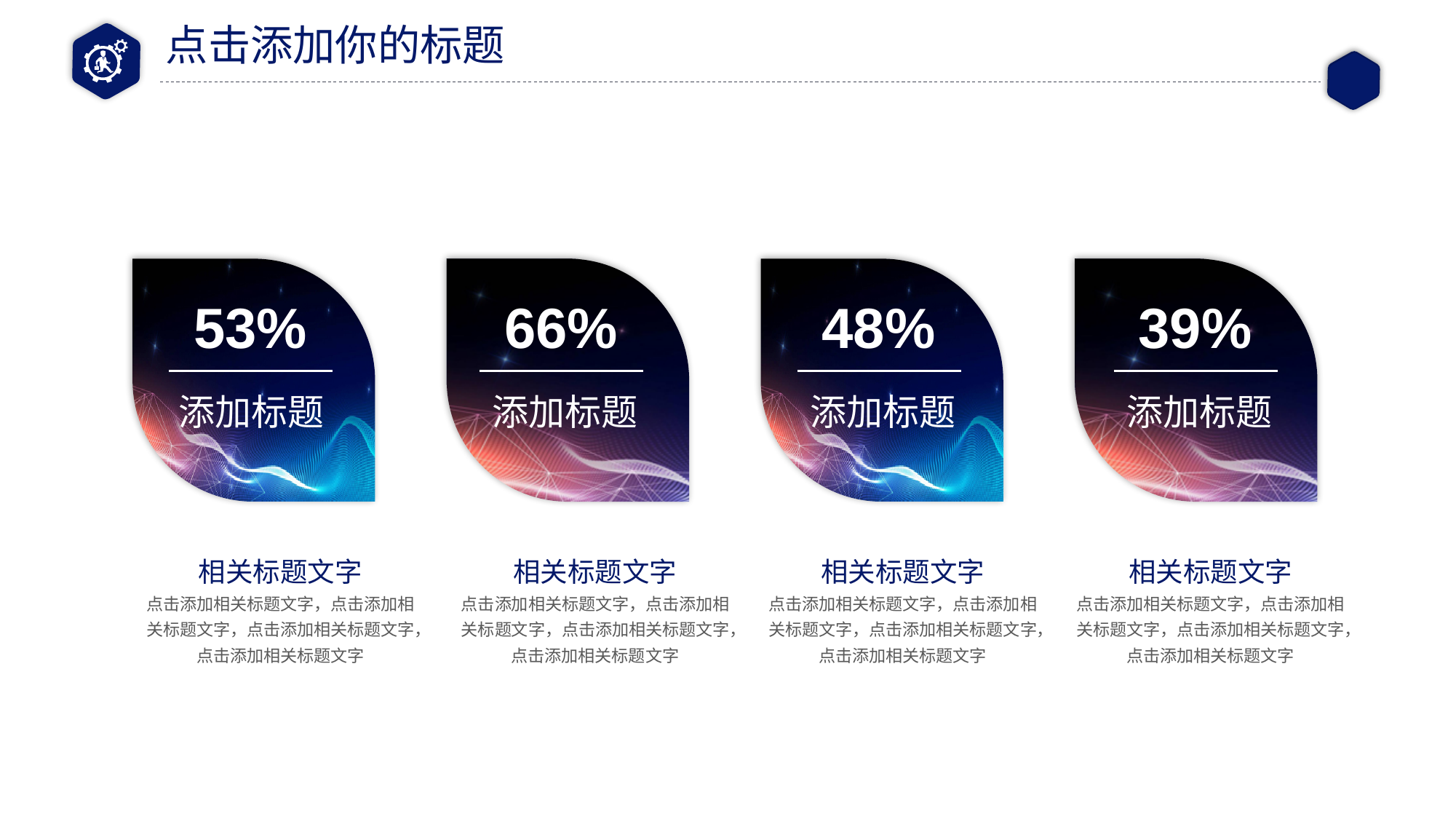

点击添加你的标题

53%

添加标题

66%

添加标题

48%

添加标题

39%

添加标题
相关标题文字
点击添加相关标题文字，点击添加相关标题文字，点击添加相关标题文字，点击添加相关标题文字
相关标题文字
点击添加相关标题文字，点击添加相关标题文字，点击添加相关标题文字，点击添加相关标题文字
相关标题文字
点击添加相关标题文字，点击添加相关标题文字，点击添加相关标题文字，点击添加相关标题文字
相关标题文字
点击添加相关标题文字，点击添加相关标题文字，点击添加相关标题文字，点击添加相关标题文字